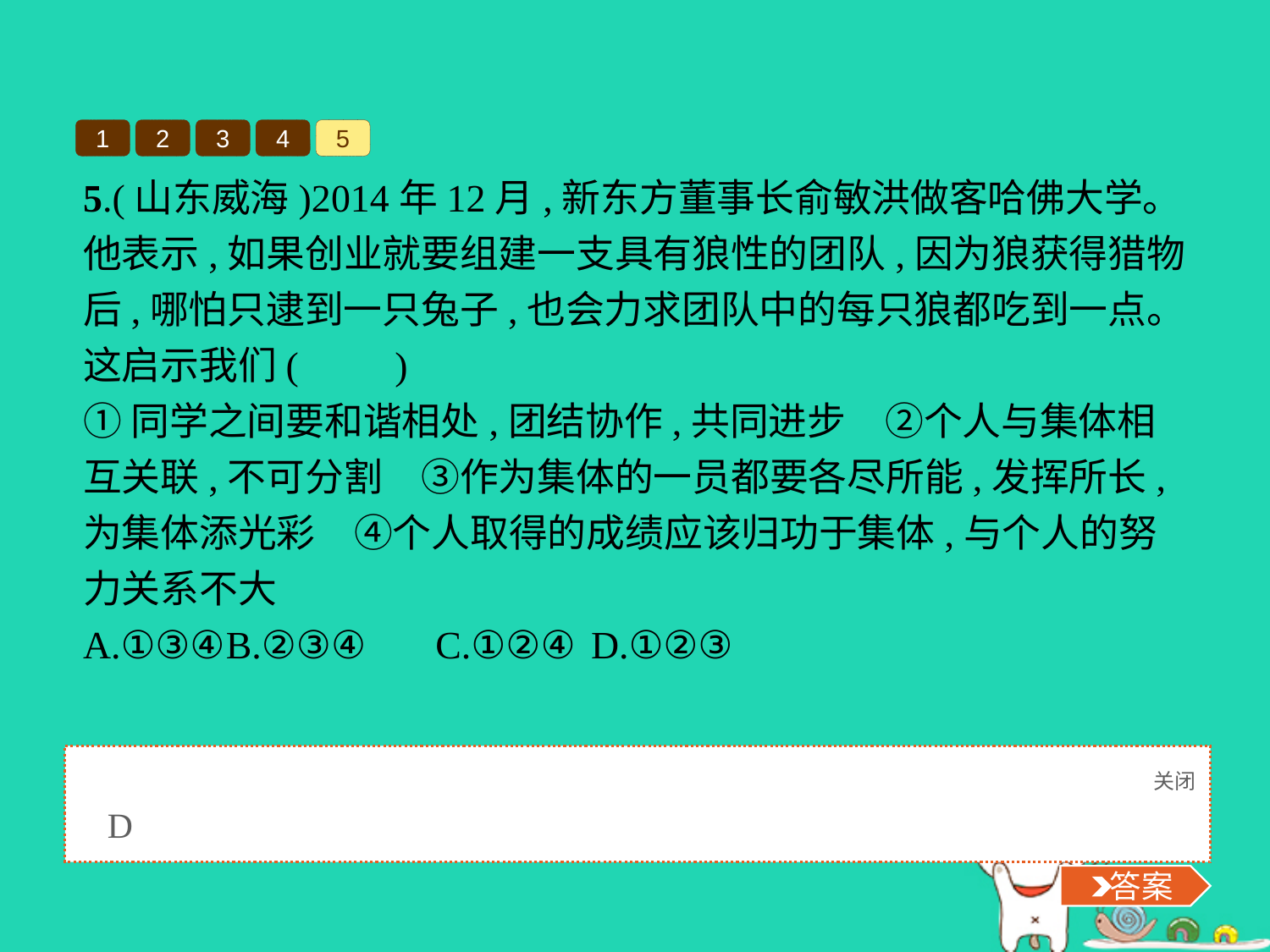

1
2
3
4
5
5.(山东威海)2014年12月,新东方董事长俞敏洪做客哈佛大学。他表示,如果创业就要组建一支具有狼性的团队,因为狼获得猎物后,哪怕只逮到一只兔子,也会力求团队中的每只狼都吃到一点。这启示我们(　　)
①同学之间要和谐相处,团结协作,共同进步　②个人与集体相互关联,不可分割　③作为集体的一员都要各尽所能,发挥所长,为集体添光彩　④个人取得的成绩应该归功于集体,与个人的努力关系不大
A.①③④	B.②③④	C.①②④	D.①②③

关闭
  答案

D
  答案